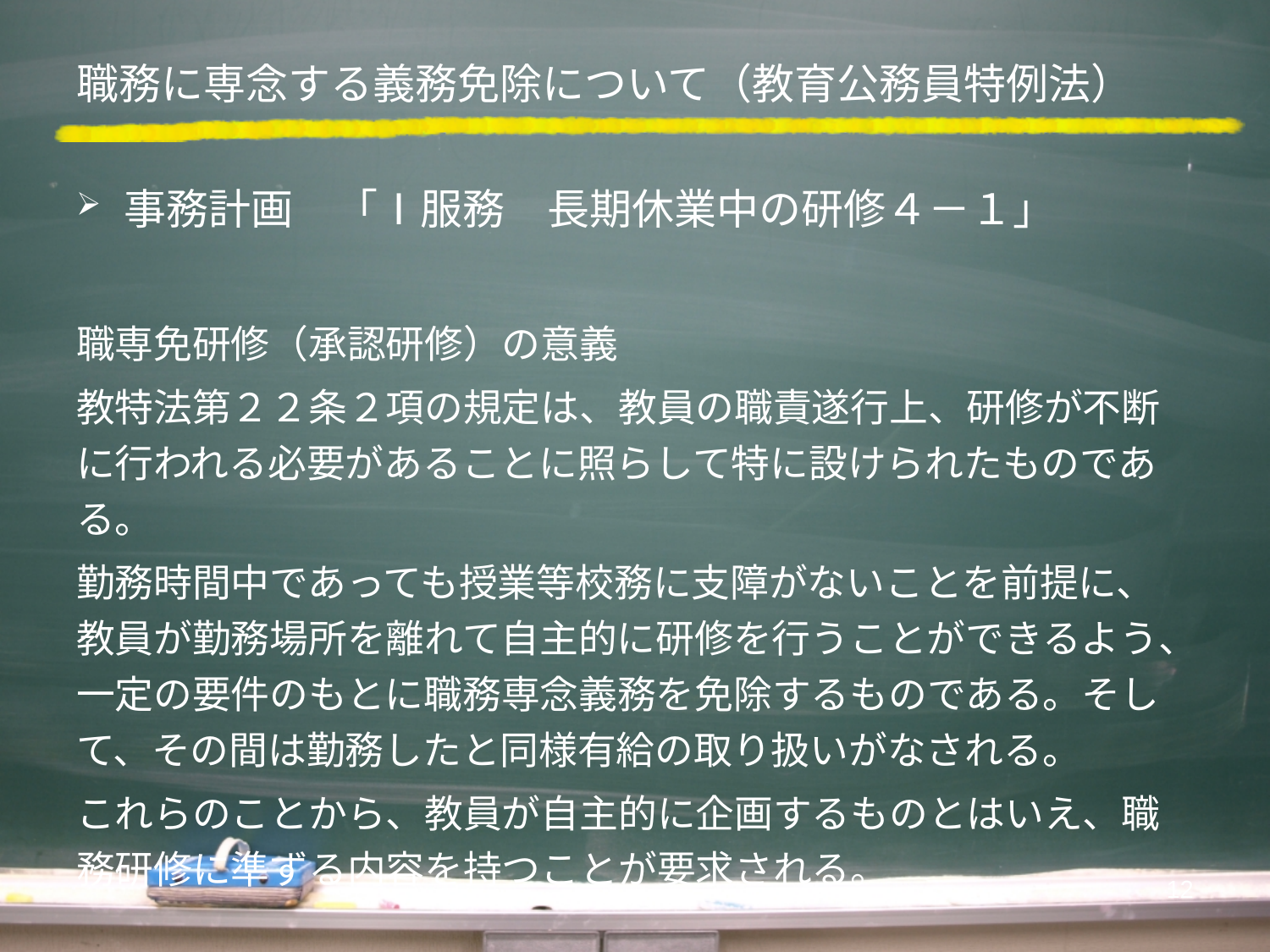

# 職務に専念する義務免除について（教育公務員特例法）
事務計画　「Ⅰ服務　長期休業中の研修４－１」

職専免研修（承認研修）の意義
教特法第２２条２項の規定は、教員の職責遂行上、研修が不断に行われる必要があることに照らして特に設けられたものである。
勤務時間中であっても授業等校務に支障がないことを前提に、教員が勤務場所を離れて自主的に研修を行うことができるよう、一定の要件のもとに職務専念義務を免除するものである。そして、その間は勤務したと同様有給の取り扱いがなされる。
これらのことから、教員が自主的に企画するものとはいえ、職務研修に準ずる内容を持つことが要求される。

12